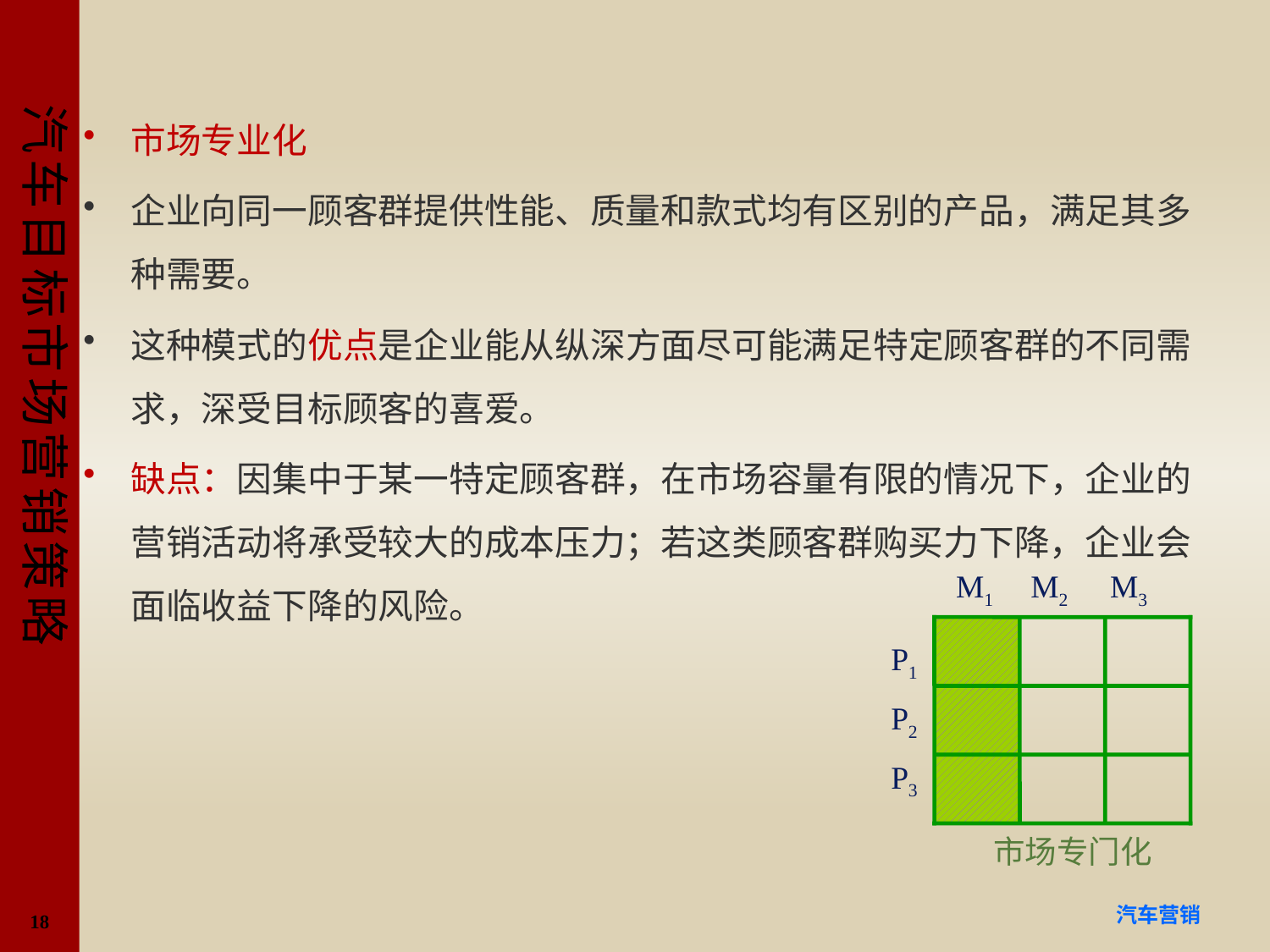

#
市场专业化
企业向同一顾客群提供性能、质量和款式均有区别的产品，满足其多种需要。
这种模式的优点是企业能从纵深方面尽可能满足特定顾客群的不同需求，深受目标顾客的喜爱。
缺点：因集中于某一特定顾客群，在市场容量有限的情况下，企业的营销活动将承受较大的成本压力；若这类顾客群购买力下降，企业会面临收益下降的风险。

M1        M2         M3

P1
P2
P3

市场专门化
18